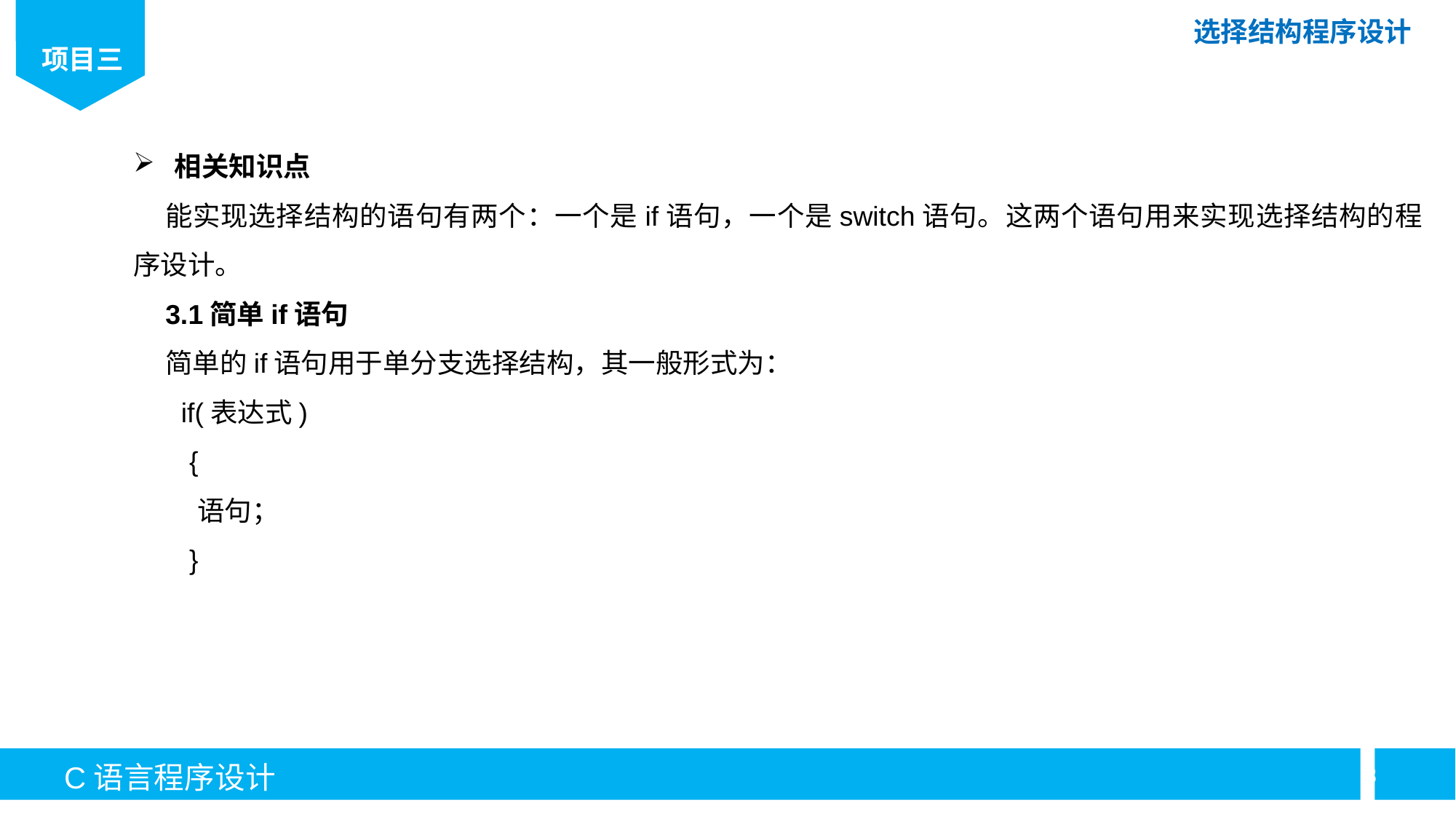

相关知识点
能实现选择结构的语句有两个：一个是if语句，一个是switch语句。这两个语句用来实现选择结构的程序设计。
3.1简单if语句
简单的if语句用于单分支选择结构，其一般形式为：
if(表达式)
{
语句；
}